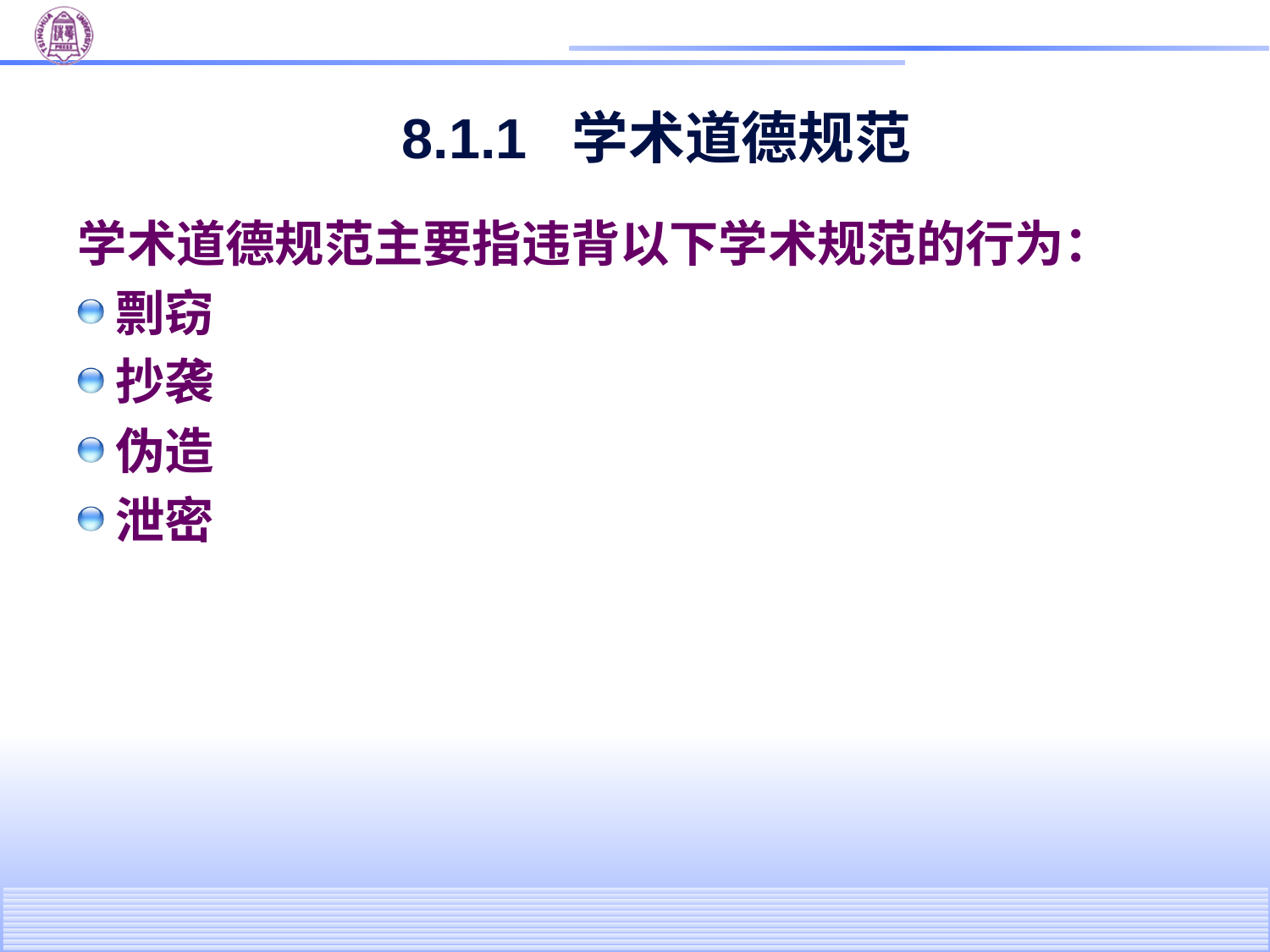

# 8.1.1  学术道德规范
学术道德规范主要指违背以下学术规范的行为：
剽窃
抄袭
伪造
泄密